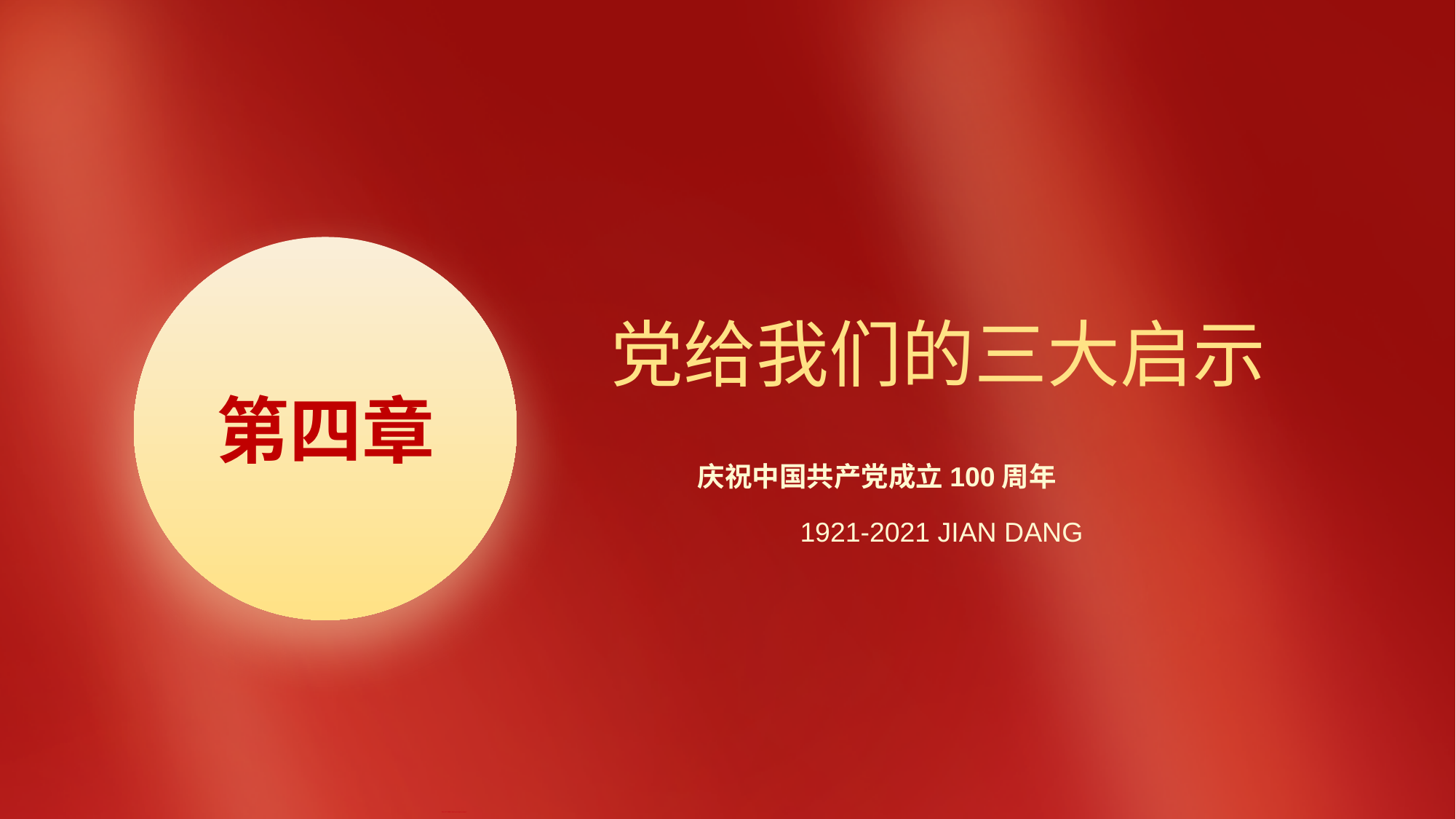

第四章
党给我们的三大启示
庆祝中国共产党成立100周年
1921-2021 JIAN DANG
节日PPT模板 http://www.1ppt.com/jieri/